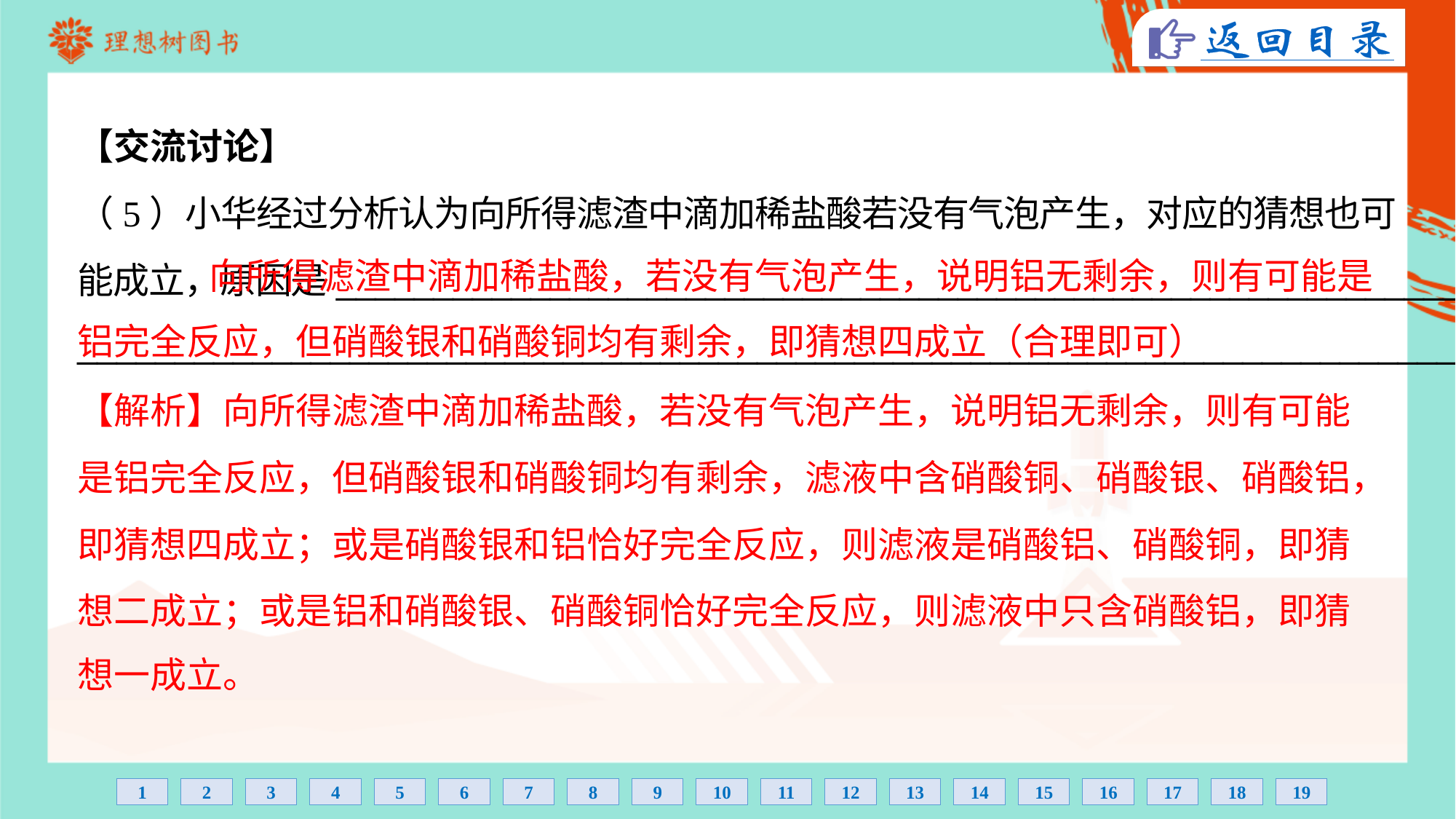

【交流讨论】
（5）小华经过分析认为向所得滤渣中滴加稀盐酸若没有气泡产生，对应的猜想也可
能成立，原因是____________________________________________________________
__________________________________________________________________________。
               向所得滤渣中滴加稀盐酸，若没有气泡产生，说明铝无剩余，则有可能是铝完全反应，但硝酸银和硝酸铜均有剩余，即猜想四成立（合理即可）
【解析】向所得滤渣中滴加稀盐酸，若没有气泡产生，说明铝无剩余，则有可能
是铝完全反应，但硝酸银和硝酸铜均有剩余，滤液中含硝酸铜、硝酸银、硝酸铝，
即猜想四成立；或是硝酸银和铝恰好完全反应，则滤液是硝酸铝、硝酸铜，即猜
想二成立；或是铝和硝酸银、硝酸铜恰好完全反应，则滤液中只含硝酸铝，即猜
想一成立。